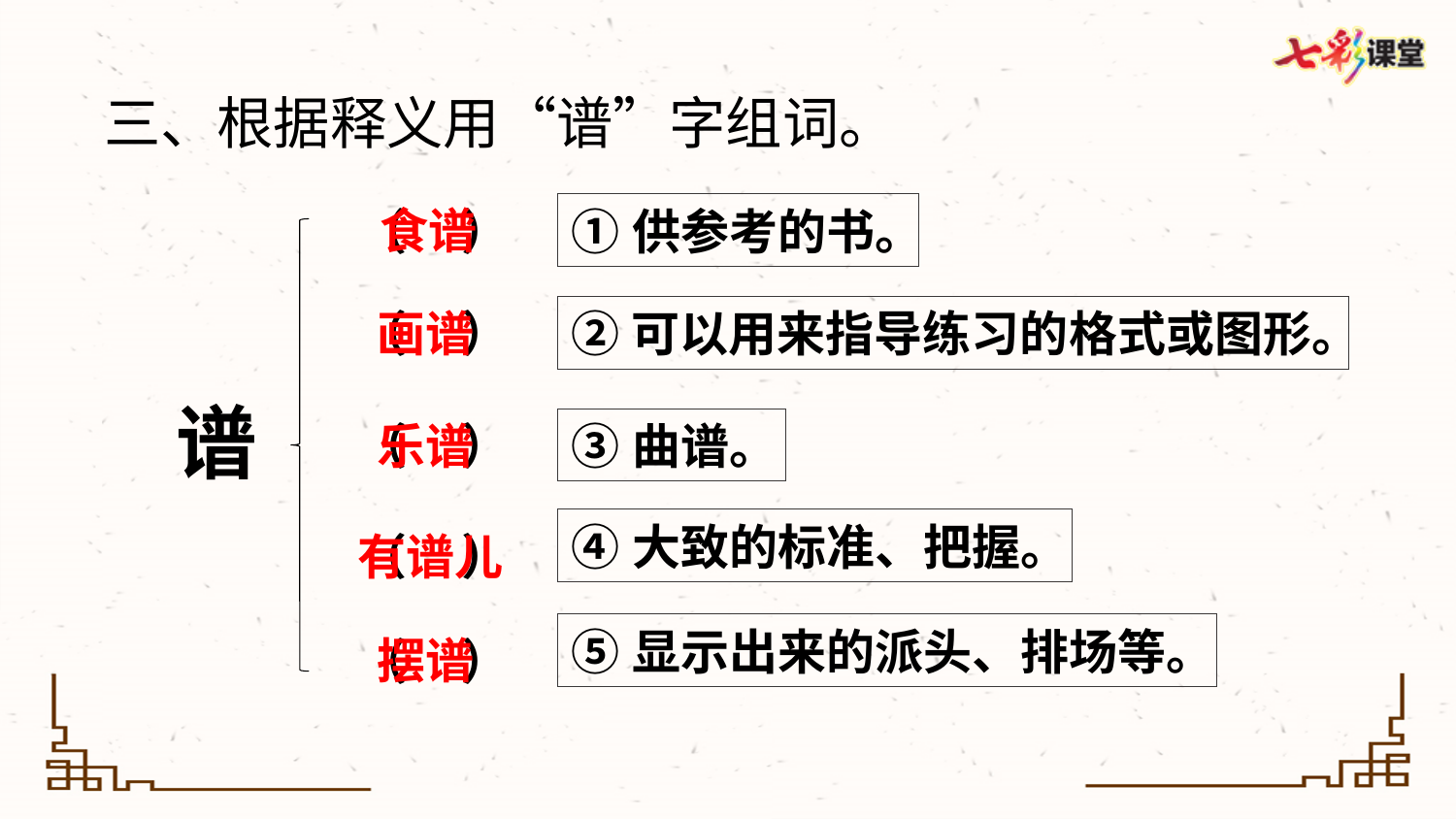

三、根据释义用“谱”字组词。
食谱
（     ）
①供参考的书。

画谱
（     ）
②可以用来指导练习的格式或图形。
谱
乐谱
（     ）
③曲谱。
④大致的标准、把握。
有谱儿
（     ）
⑤显示出来的派头、排场等。
摆谱
（     ）